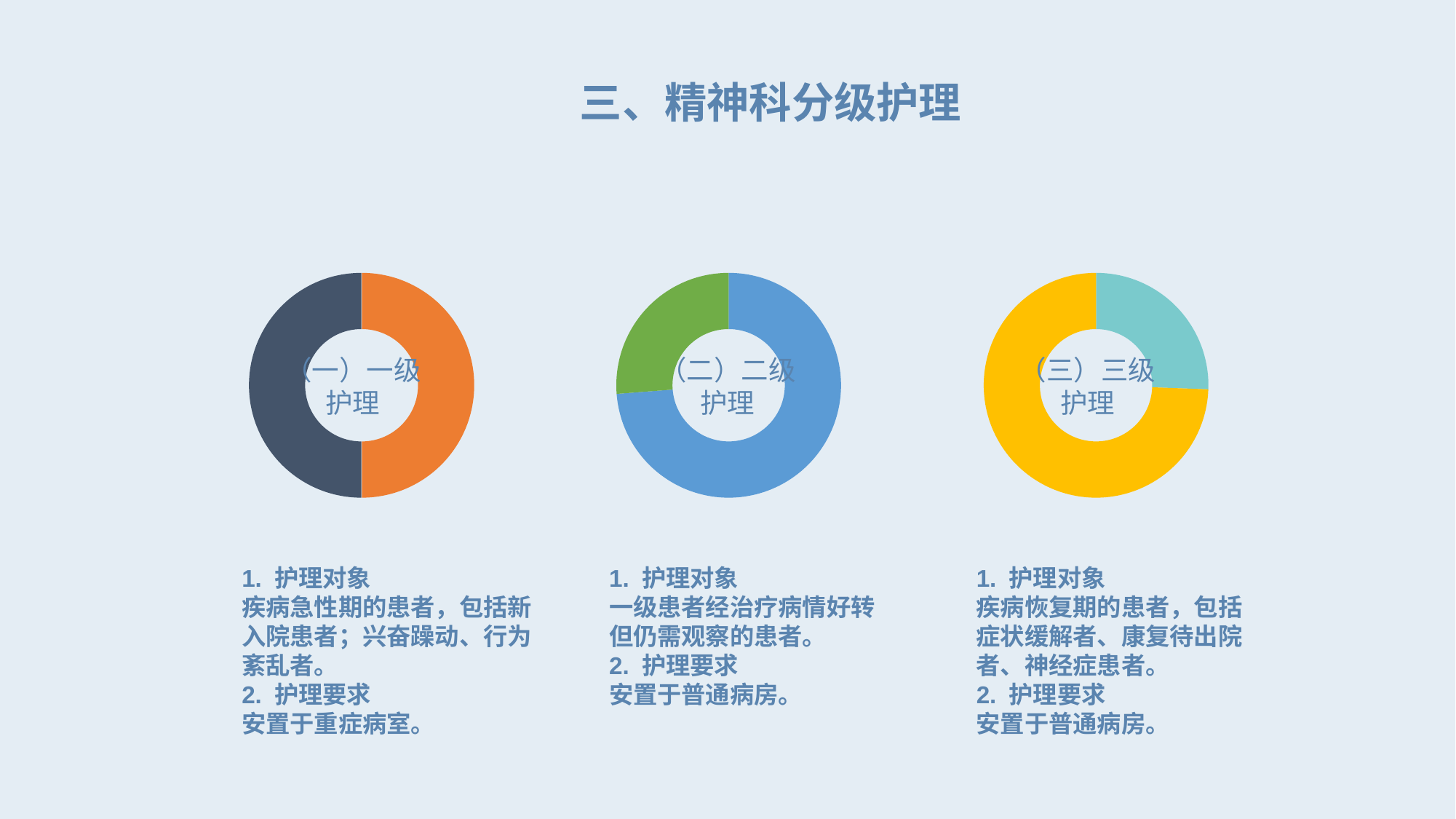

三、精神科分级护理

### Chart

| Category | 销售额 |
|---|---|
| 第一季度 | 3.2 |
| 第二季度 | 3.2 |
|  | None |
|  | None |
（一）一级护理
1. 护理对象
疾病急性期的患者，包括新入院患者；兴奋躁动、行为紊乱者。
2. 护理要求
安置于重症病室。

### Chart

| Category | 销售额 |
|---|---|
| 第一季度 | 9.0 |
| 第二季度 | 3.2 |
|  | None |
|  | None |
（二）二级护理
1. 护理对象
一级患者经治疗病情好转但仍需观察的患者。
2. 护理要求
安置于普通病房。

### Chart

| Category | 销售额 |
|---|---|
| 第一季度 | 1.1 |
| 第二季度 | 3.2 |
|  | None |
|  | None |
（三）三级护理
1. 护理对象
疾病恢复期的患者，包括症状缓解者、康复待出院者、神经症患者。
2. 护理要求
安置于普通病房。